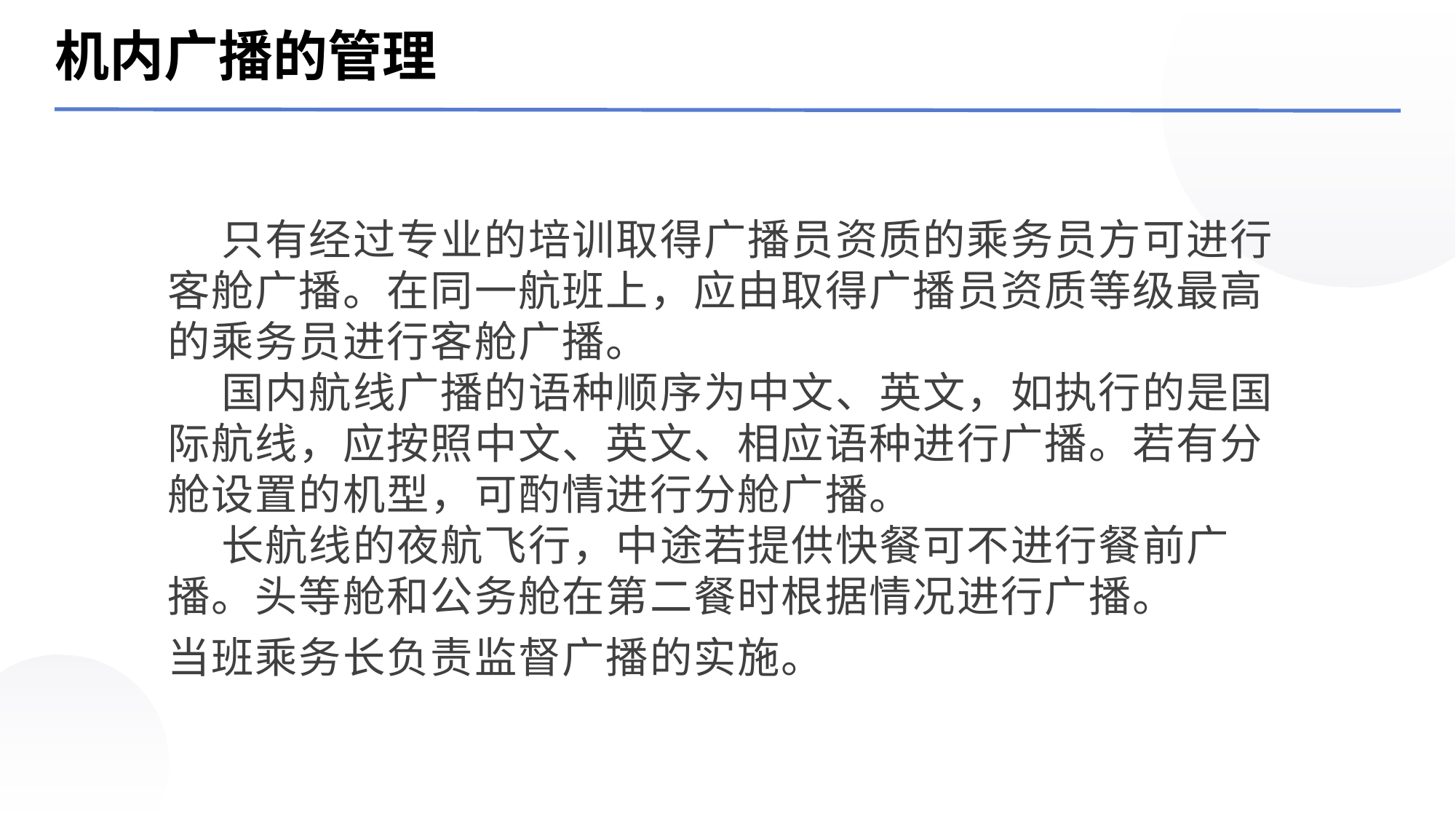

机内广播的管理
    只有经过专业的培训取得广播员资质的乘务员方可进行客舱广播。在同一航班上，应由取得广播员资质等级最高的乘务员进行客舱广播。
    国内航线广播的语种顺序为中文、英文，如执行的是国际航线，应按照中文、英文、相应语种进行广播。若有分舱设置的机型，可酌情进行分舱广播。
    长航线的夜航飞行，中途若提供快餐可不进行餐前广播。头等舱和公务舱在第二餐时根据情况进行广播。
当班乘务长负责监督广播的实施。